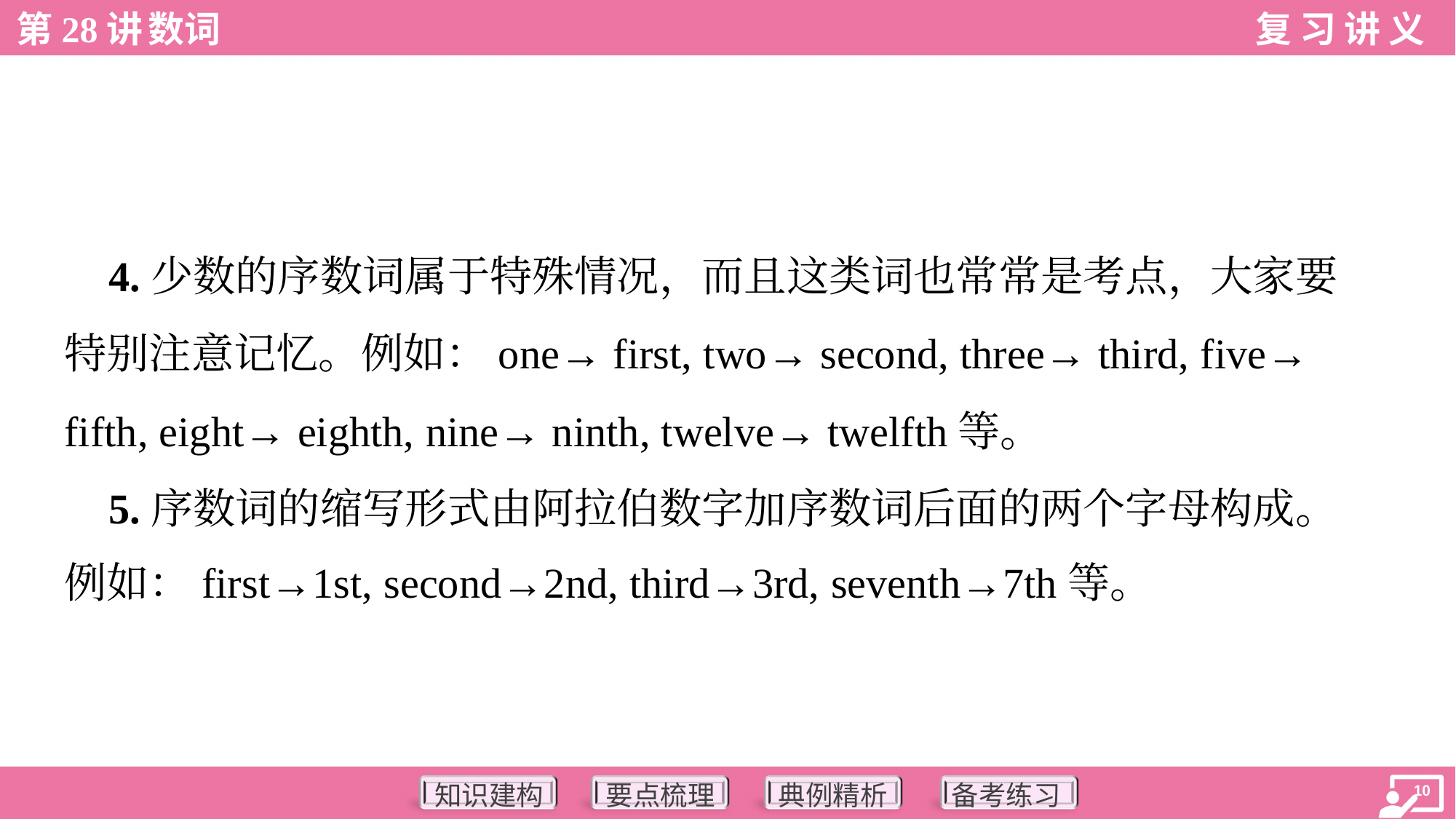

4.少数的序数词属于特殊情况，而且这类词也常常是考点，大家要
特别注意记忆。例如：one→ first, two→ second, three→ third, five→
fifth, eight→ eighth, nine→ ninth, twelve→ twelfth等。
    5.序数词的缩写形式由阿拉伯数字加序数词后面的两个字母构成。
例如：first→1st, second→2nd, third→3rd, seventh→7th等。